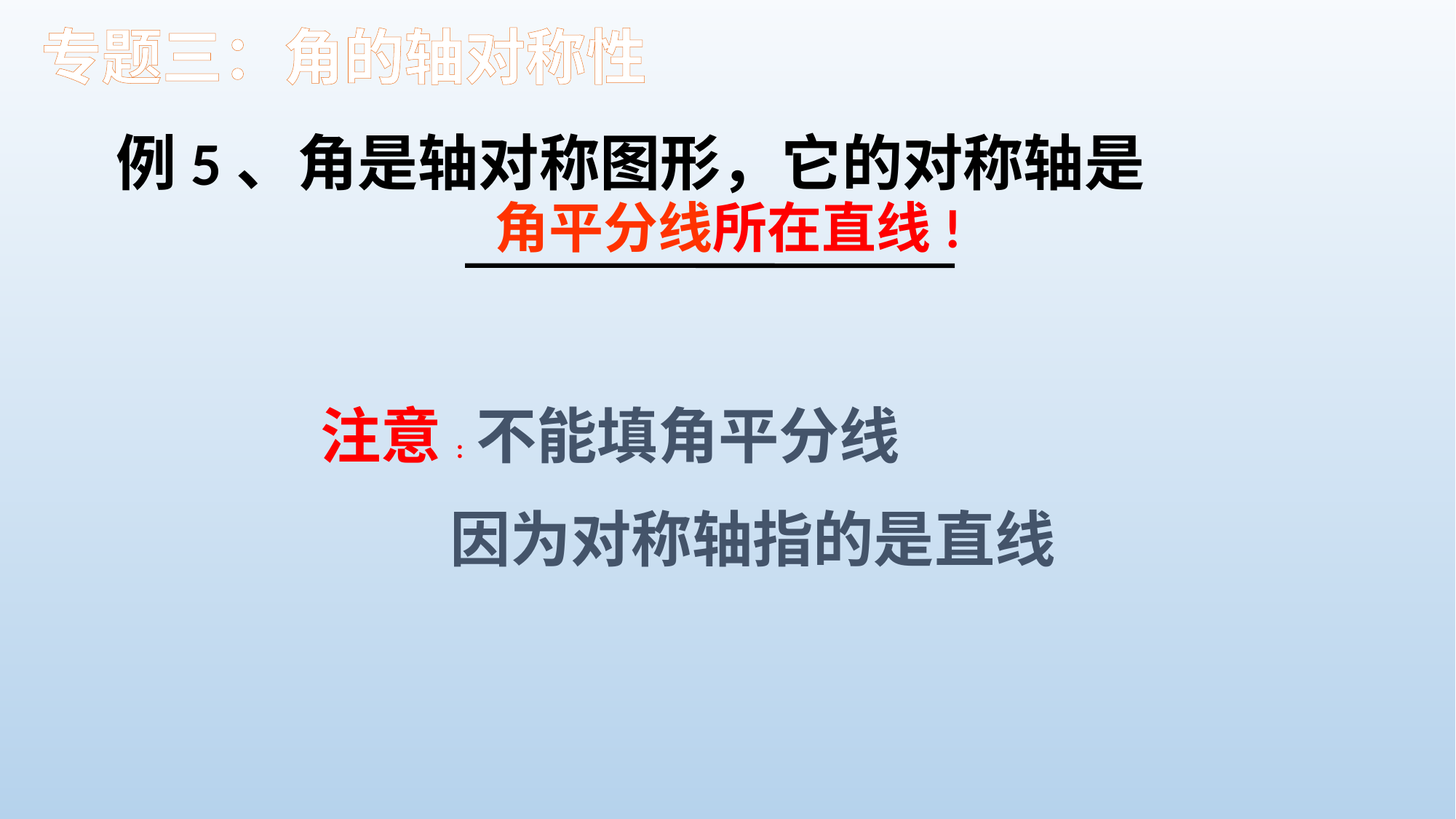

专题三：角的轴对称性
例5、角是轴对称图形，它的对称轴是
角平分线所在直线!

注意: 不能填角平分线
　     因为对称轴指的是直线